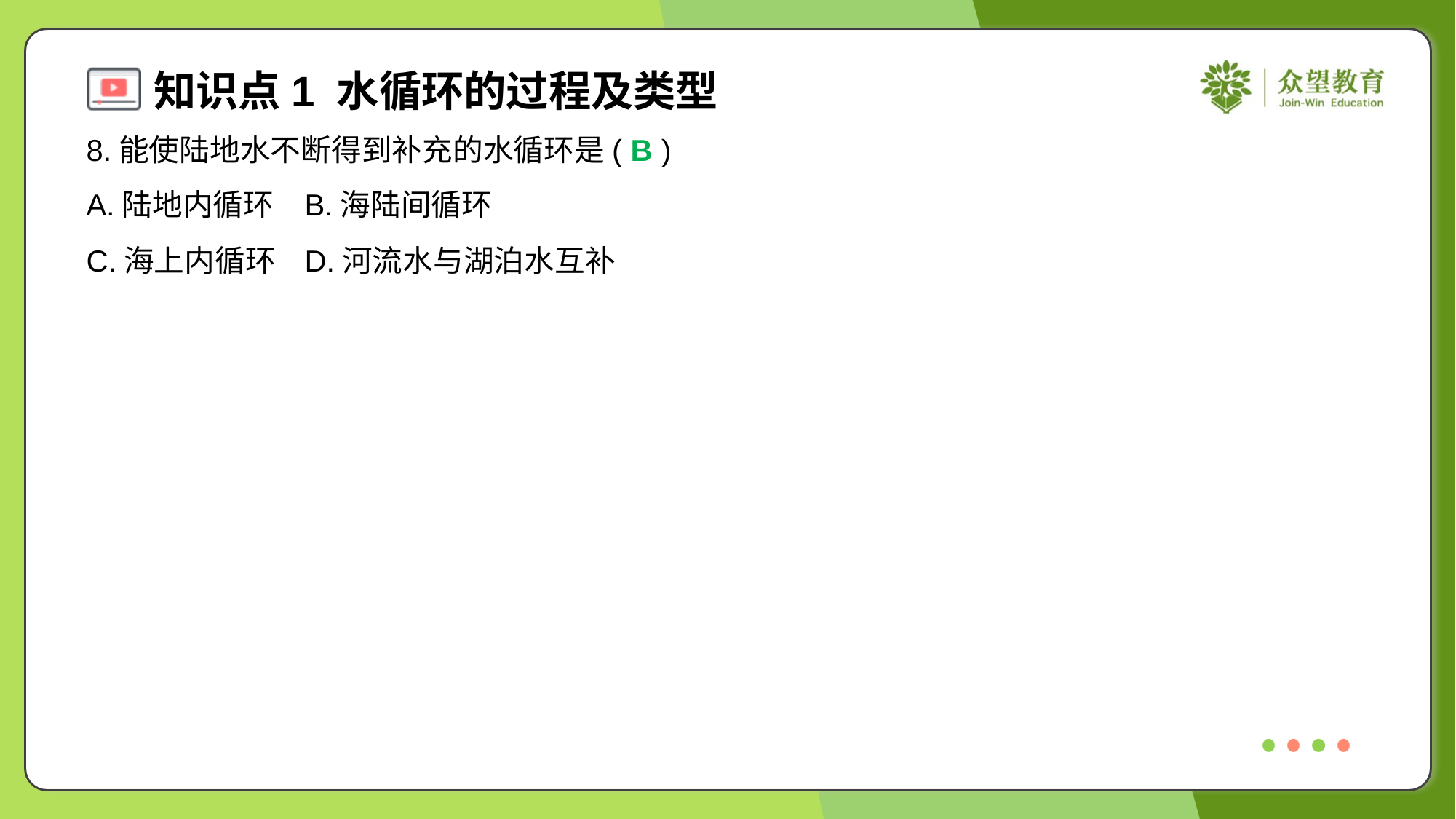

8.能使陆地水不断得到补充的水循环是(     )
B
A.陆地内循环	B.海陆间循环
C.海上内循环	D.河流水与湖泊水互补